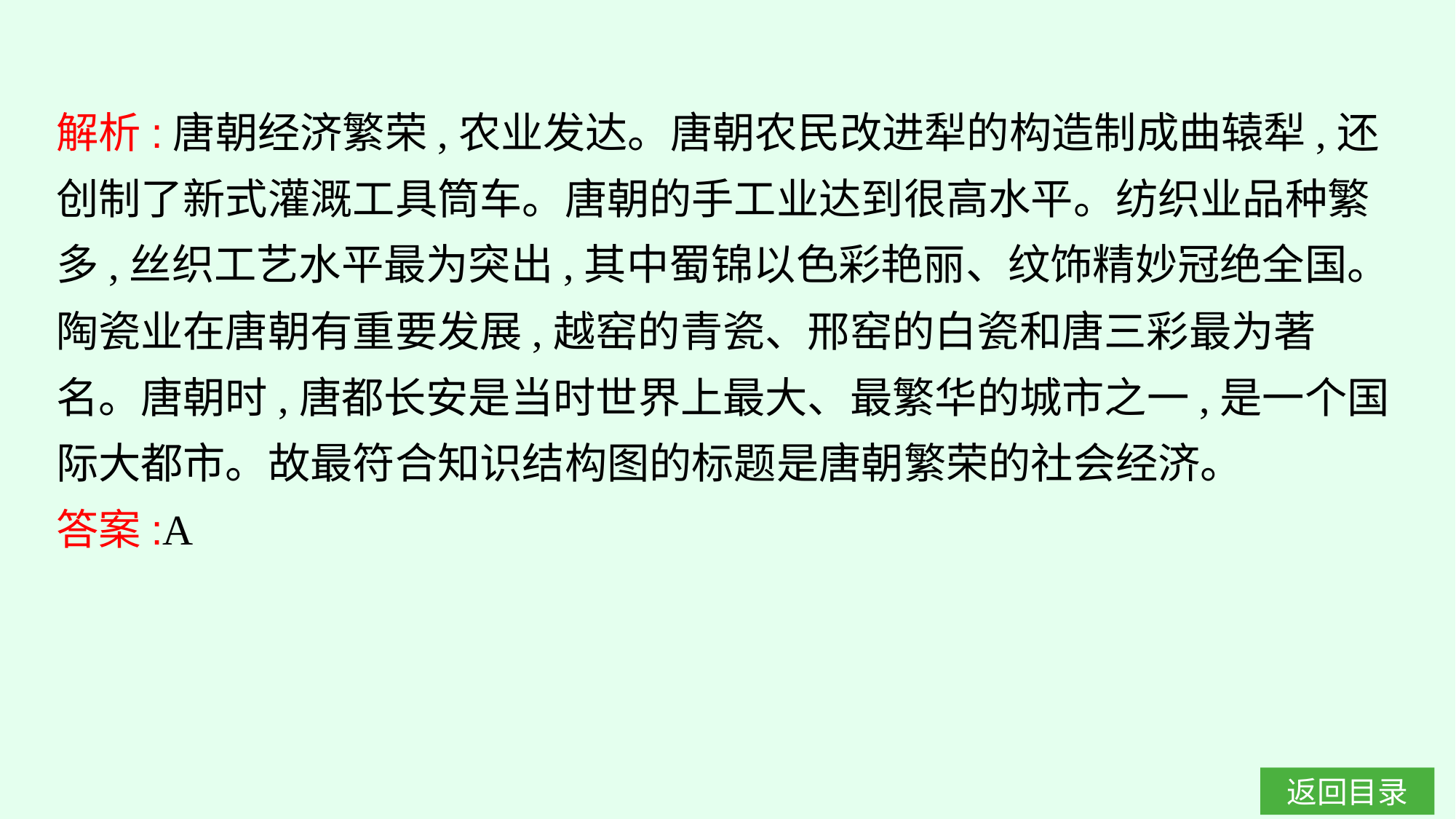

解析:唐朝经济繁荣,农业发达。唐朝农民改进犁的构造制成曲辕犁,还创制了新式灌溉工具筒车。唐朝的手工业达到很高水平。纺织业品种繁多,丝织工艺水平最为突出,其中蜀锦以色彩艳丽、纹饰精妙冠绝全国。陶瓷业在唐朝有重要发展,越窑的青瓷、邢窑的白瓷和唐三彩最为著名。唐朝时,唐都长安是当时世界上最大、最繁华的城市之一,是一个国际大都市。故最符合知识结构图的标题是唐朝繁荣的社会经济。
答案:A